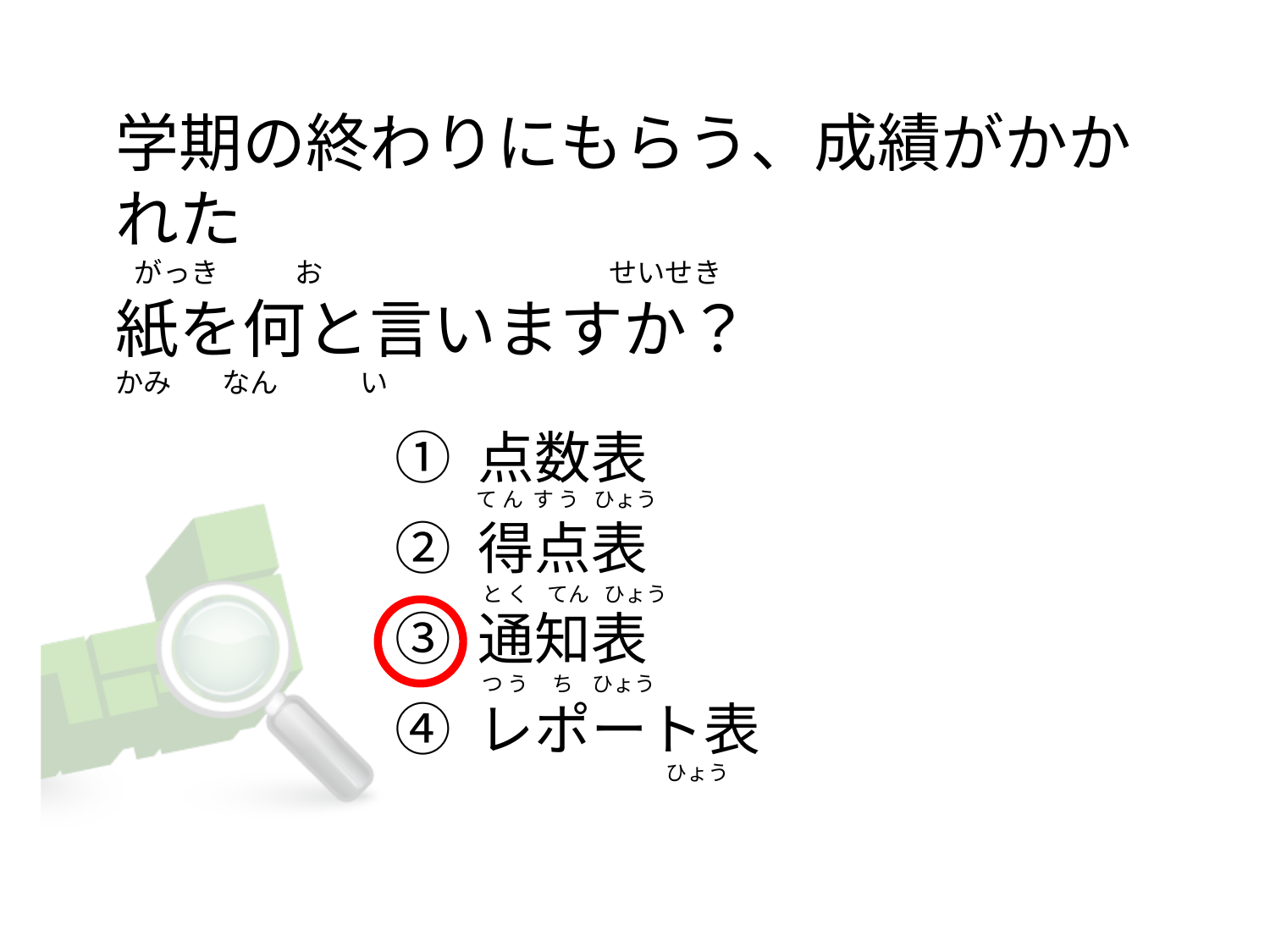

# 学期の終わりにもらう、成績がかかれた    がっき            お                                             せいせき 紙を何と言いますか？ かみ        なん 　   　い
① 点数表
② 得点表
③ 通知表
④ レポート表
  て ん  す う   ひょう
  と く    てん   ひょう

  つ う     ち    ひょう
                                     　ひょう